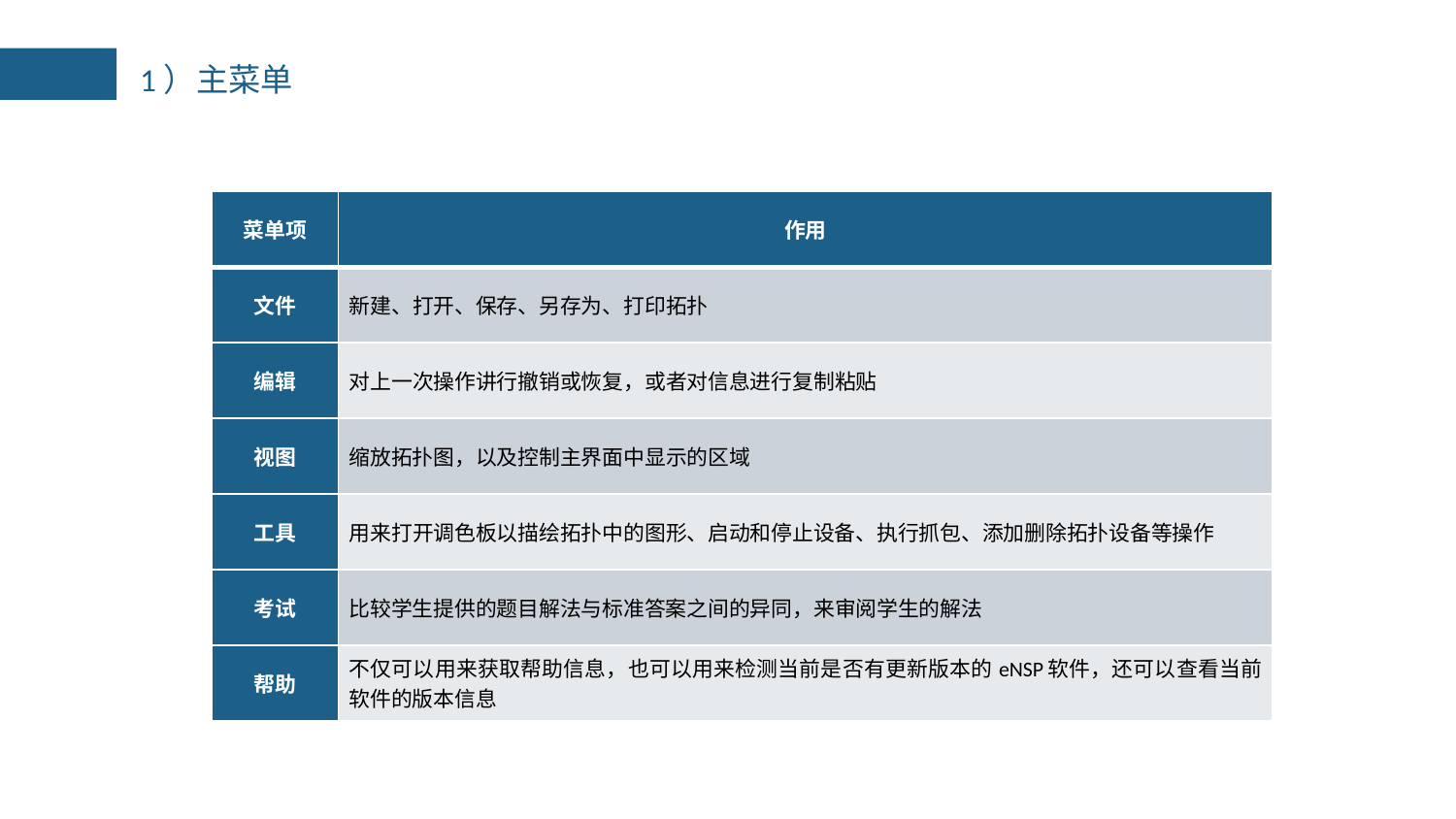

1）主菜单
| 菜单项 | 作用 |
| --- | --- |
| 文件 | 新建、打开、保存、另存为、打印拓扑 |
| 编辑 | 对上一次操作讲行撤销或恢复，或者对信息进行复制粘贴 |
| 视图 | 缩放拓扑图，以及控制主界面中显示的区域 |
| 工具 | 用来打开调色板以描绘拓扑中的图形、启动和停止设备、执行抓包、添加删除拓扑设备等操作 |
| 考试 | 比较学生提供的题目解法与标准答案之间的异同，来审阅学生的解法 |
| 帮助 | 不仅可以用来获取帮助信息，也可以用来检测当前是否有更新版本的eNSP软件，还可以查看当前软件的版本信息 |